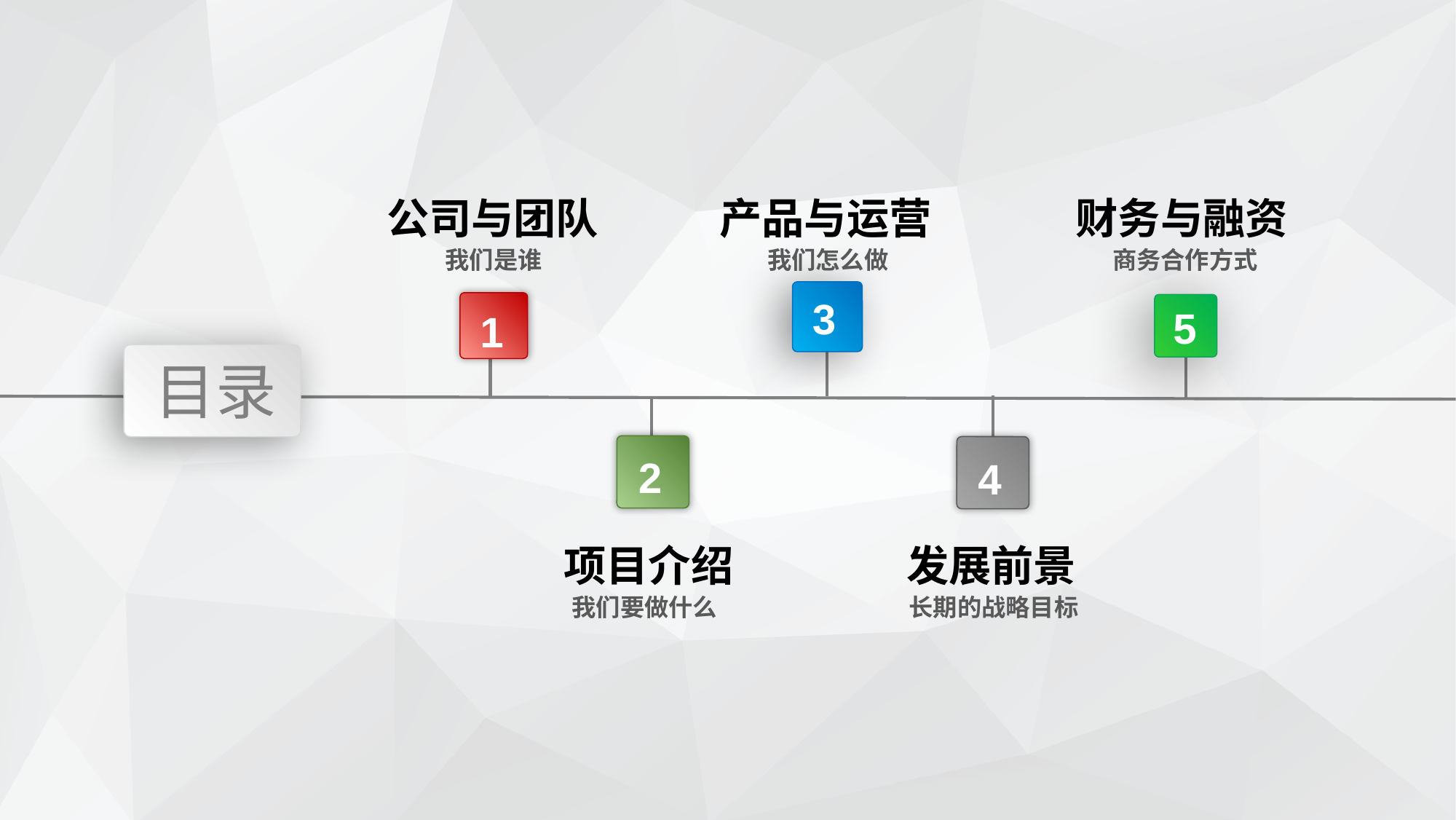

公司与团队
产品与运营
财务与融资
我们是谁
我们怎么做
商务合作方式

3

5
1

目录

2
4
项目介绍
发展前景
我们要做什么
长期的战略目标